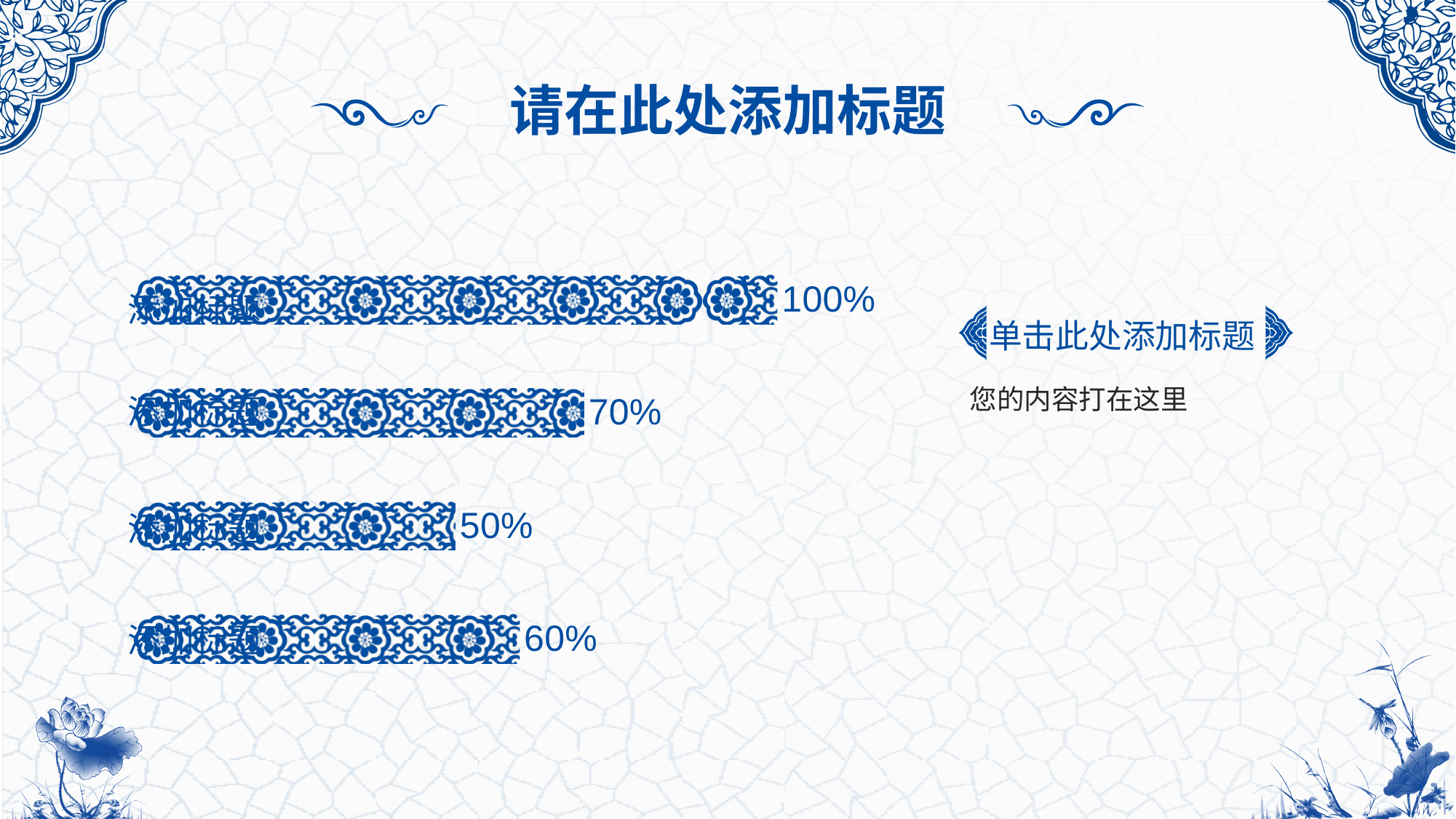

请在此处添加标题

### Chart

| Category | 辅助 | 数据 |
|---|---|---|
| PPT图表 | 1.2 | 0.6000000000000004 |
| PPT模板 | 1.2 | 0.5 |
| PPT作品 | 1.2 | 0.7000000000000004 |
| PPT定制 | 1.2 | 1.0 |
添加标题
单击此处添加标题

您的内容打在这里

添加标题
添加标题
添加标题